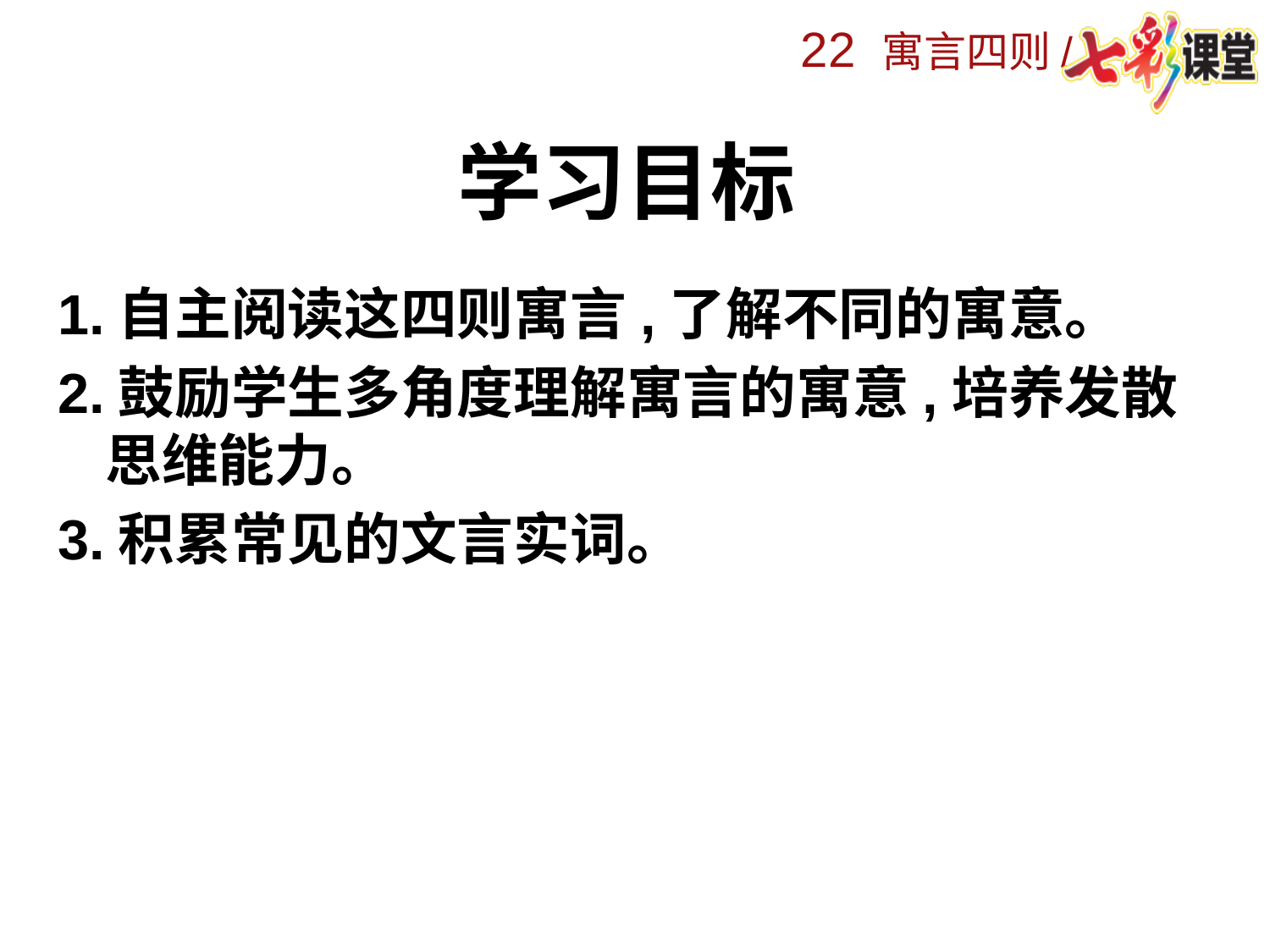

学习目标
1.自主阅读这四则寓言,了解不同的寓意。
2.鼓励学生多角度理解寓言的寓意,培养发散思维能力。
3.积累常见的文言实词。